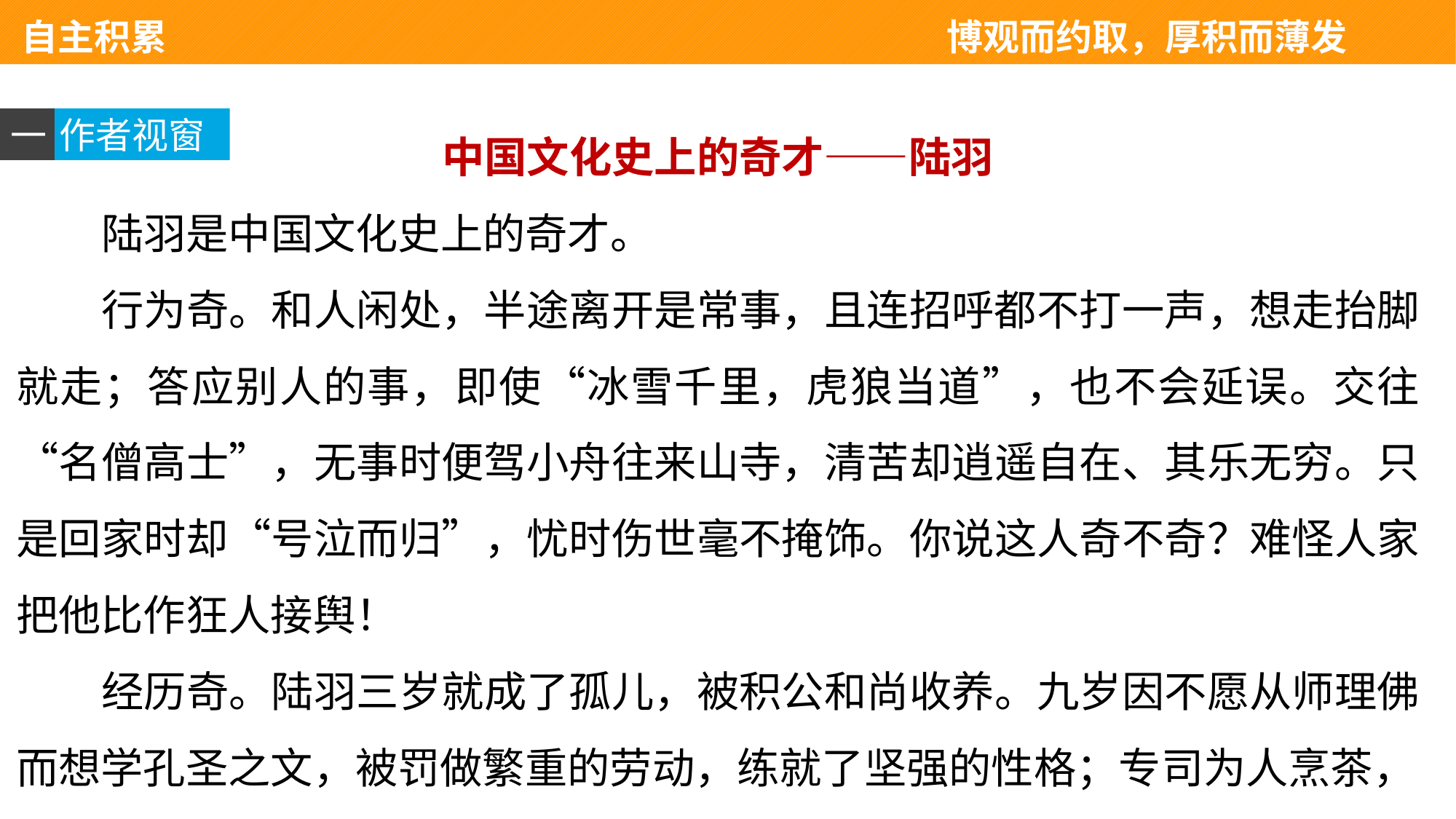

自主积累                                 　　　　　　　　　　　　　　博观而约取，厚积而薄发
中国文化史上的奇才——陆羽
陆羽是中国文化史上的奇才。
行为奇。和人闲处，半途离开是常事，且连招呼都不打一声，想走抬脚就走；答应别人的事，即使“冰雪千里，虎狼当道”，也不会延误。交往“名僧高士”，无事时便驾小舟往来山寺，清苦却逍遥自在、其乐无穷。只是回家时却“号泣而归”，忧时伤世毫不掩饰。你说这人奇不奇？难怪人家把他比作狂人接舆！
经历奇。陆羽三岁就成了孤儿，被积公和尚收养。九岁因不愿从师理佛而想学孔圣之文，被罚做繁重的劳动，练就了坚强的性格；专司为人烹茶，
一
作者视窗